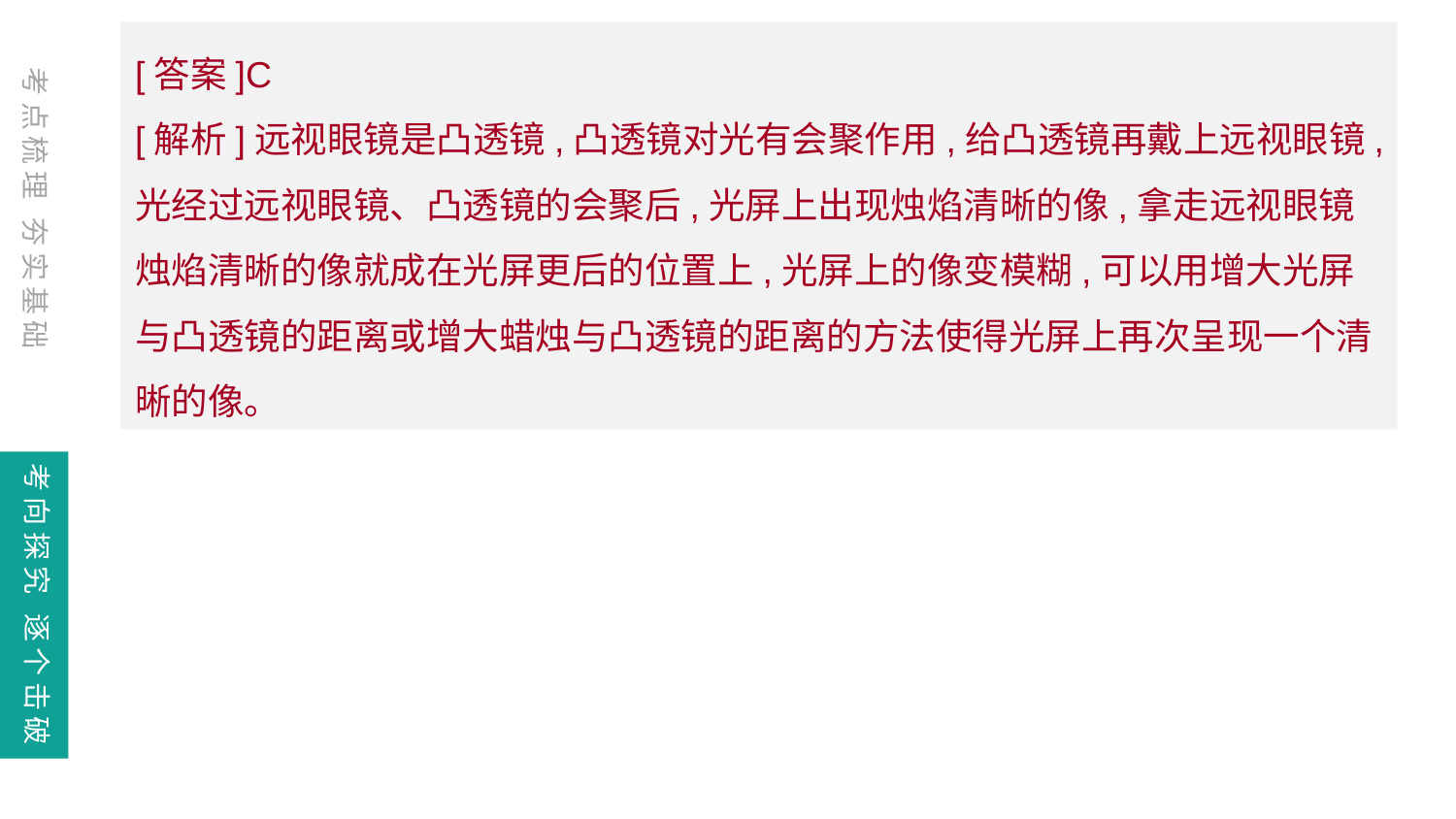

[答案]C
[解析]远视眼镜是凸透镜,凸透镜对光有会聚作用,给凸透镜再戴上远视眼镜,光经过远视眼镜、凸透镜的会聚后,光屏上出现烛焰清晰的像,拿走远视眼镜烛焰清晰的像就成在光屏更后的位置上,光屏上的像变模糊,可以用增大光屏与凸透镜的距离或增大蜡烛与凸透镜的距离的方法使得光屏上再次呈现一个清晰的像。
考点梳理 夯实基础

考向探究 逐个击破